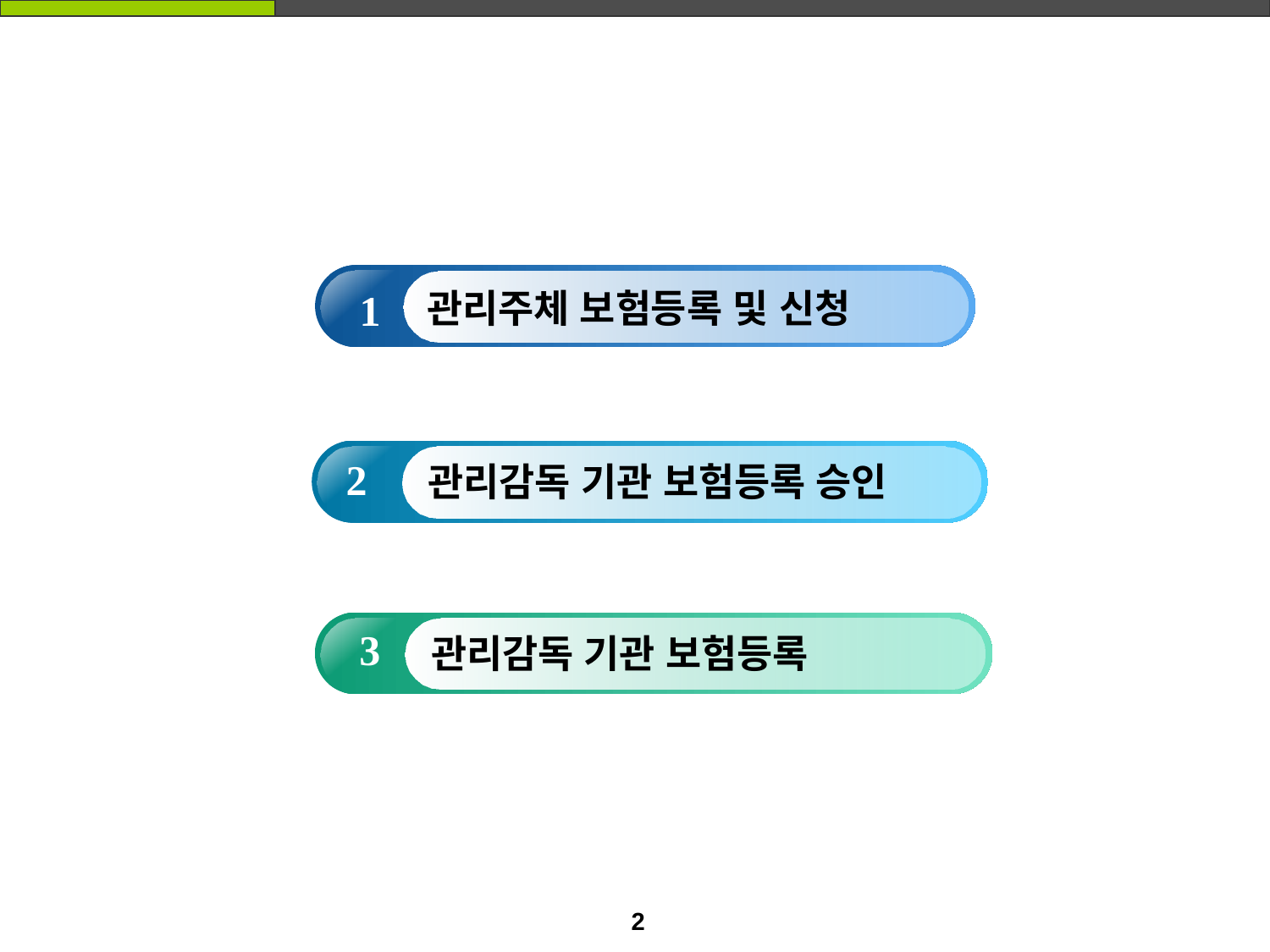

차례

1
관리주체 보험등록 및 신청

2
관리감독 기관 보험등록 승인

3
관리감독 기관 보험등록
2